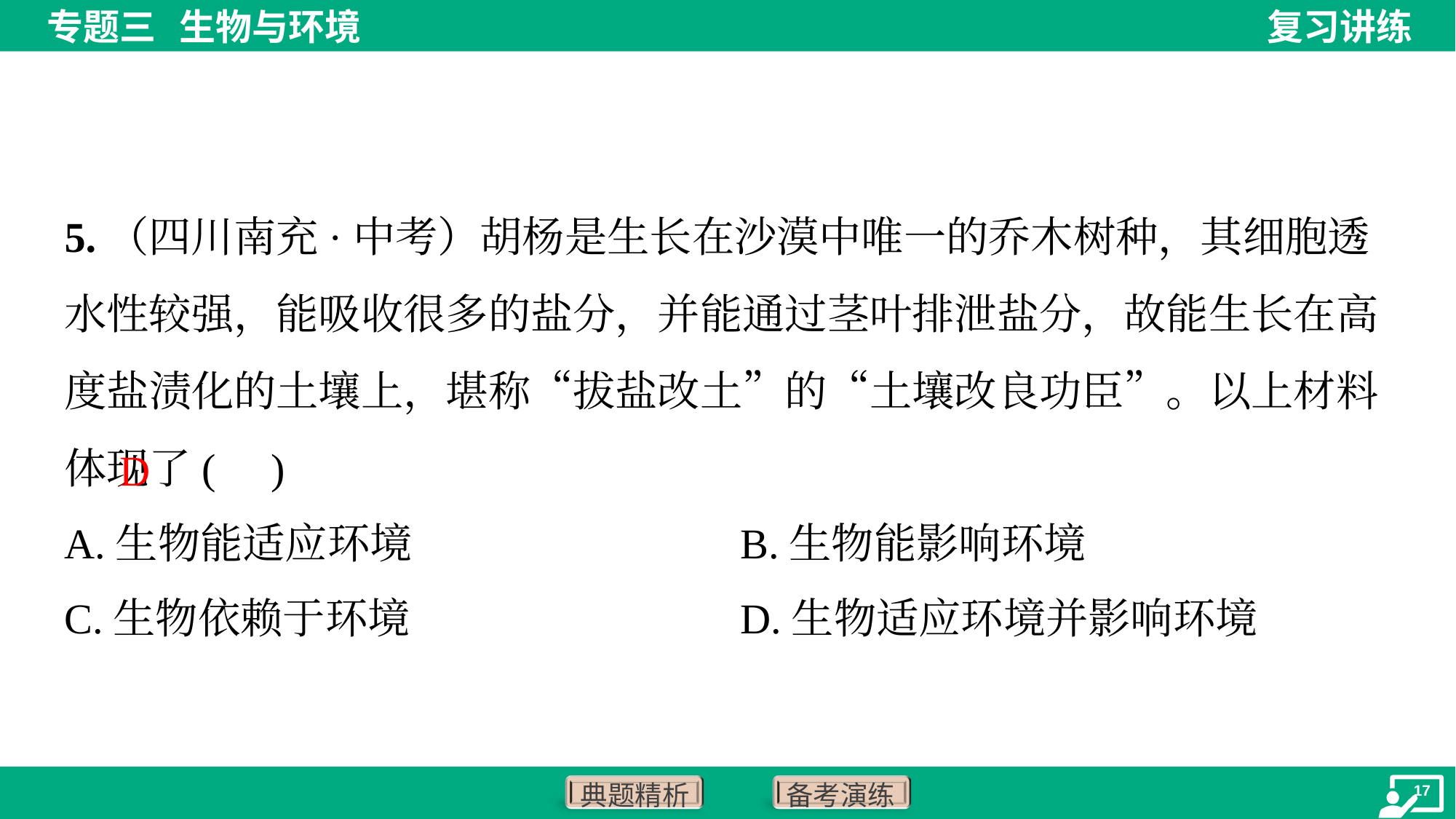

5.（四川南充·中考）胡杨是生长在沙漠中唯一的乔木树种，其细胞透水性较强，能吸收很多的盐分，并能通过茎叶排泄盐分，故能生长在高度盐渍化的土壤上，堪称“拔盐改土”的“土壤改良功臣”。以上材料体现了(     )
D
A.生物能适应环境	B.生物能影响环境
C.生物依赖于环境	D.生物适应环境并影响环境